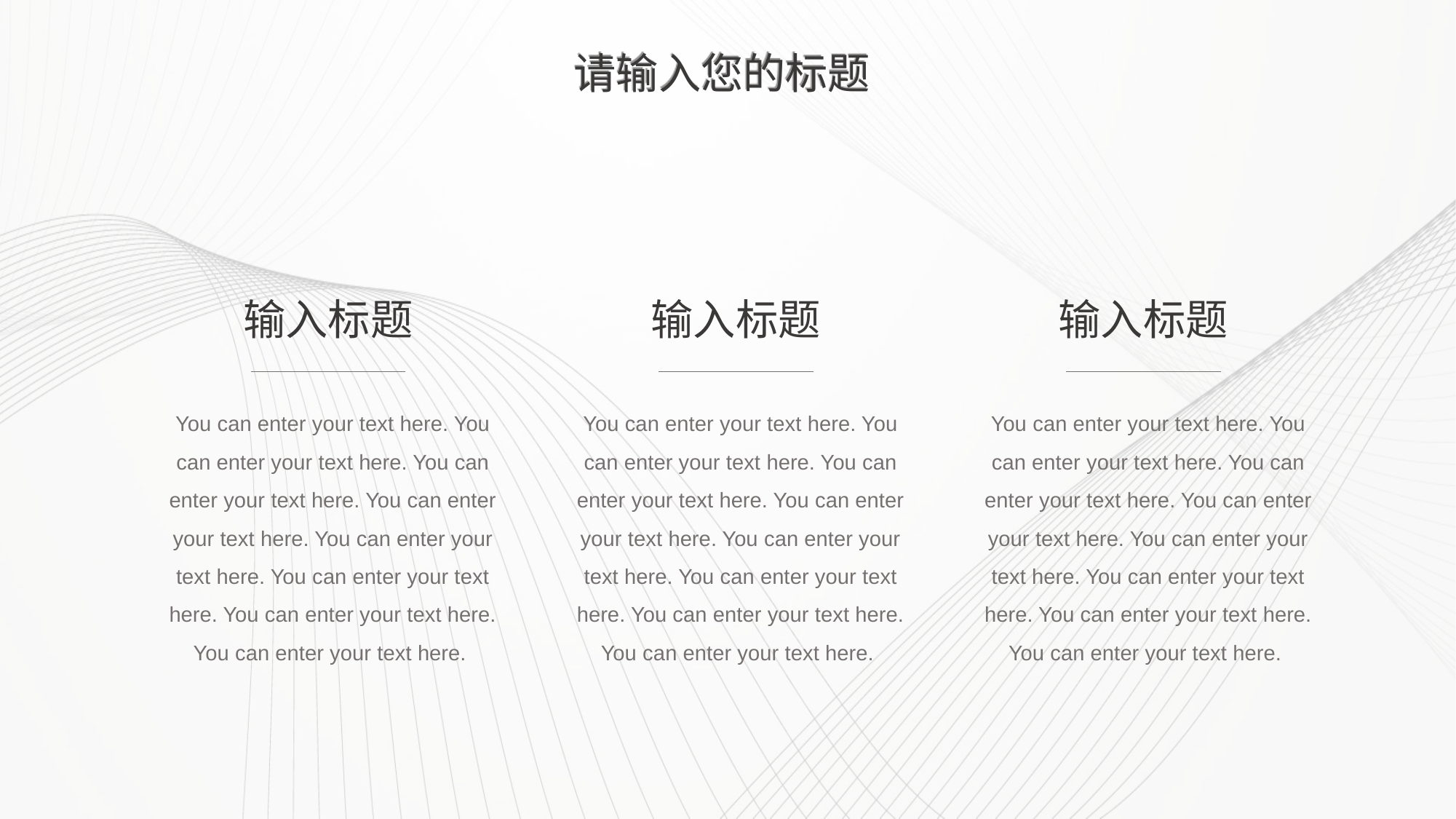

请输入您的标题
输入标题
You can enter your text here. You can enter your text here. You can enter your text here. You can enter your text here. You can enter your text here. You can enter your text here. You can enter your text here. You can enter your text here.
输入标题
You can enter your text here. You can enter your text here. You can enter your text here. You can enter your text here. You can enter your text here. You can enter your text here. You can enter your text here. You can enter your text here.
输入标题
You can enter your text here. You can enter your text here. You can enter your text here. You can enter your text here. You can enter your text here. You can enter your text here. You can enter your text here. You can enter your text here.